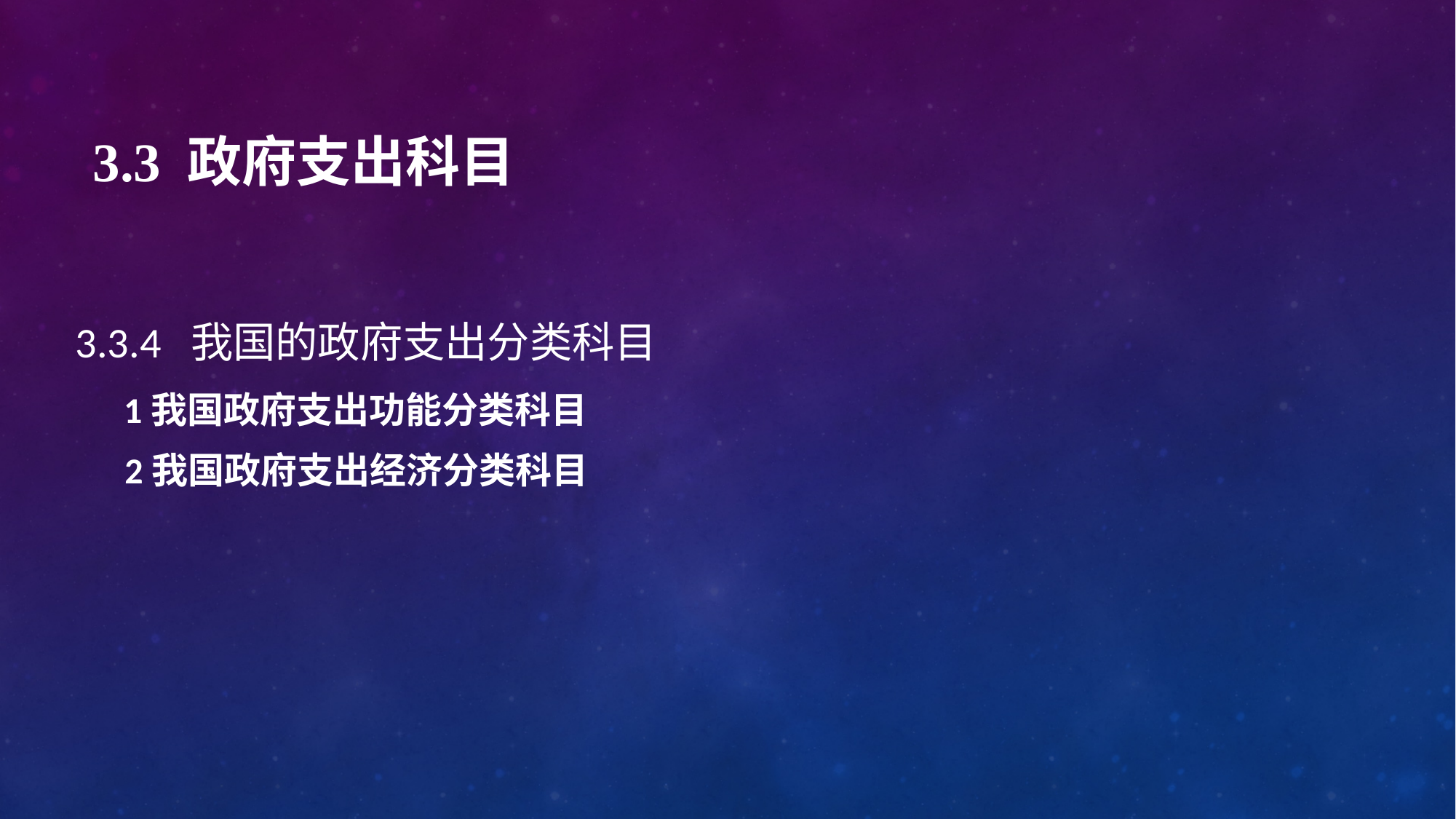

# 3.3 政府支出科目
3.3.4  我国的政府支出分类科目
     1我国政府支出功能分类科目
      2我国政府支出经济分类科目